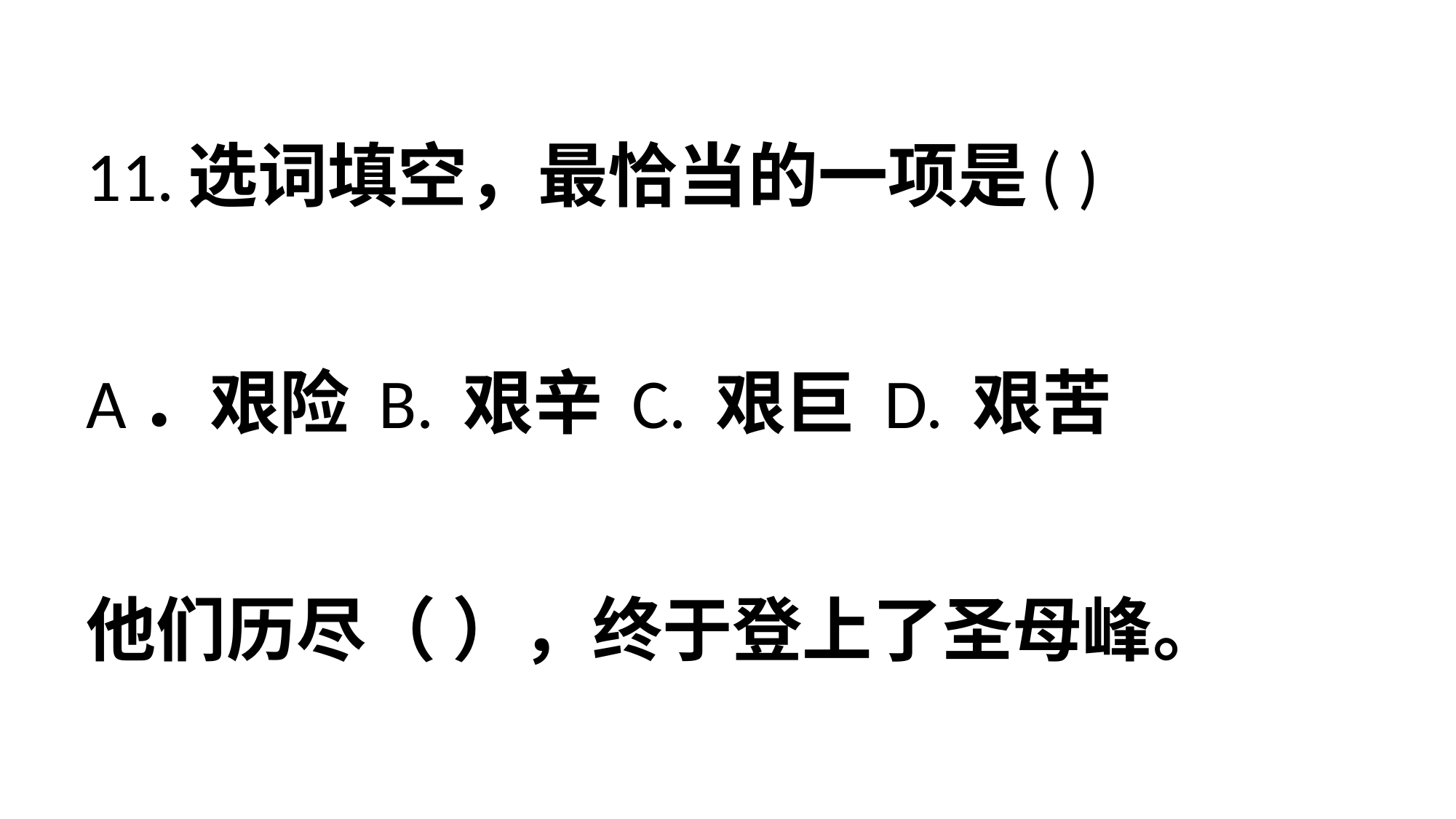

# 11.选词填空，最恰当的一项是( ) A．艰险 B. 艰辛 C. 艰巨 D. 艰苦 他们历尽（ ），终于登上了圣母峰。